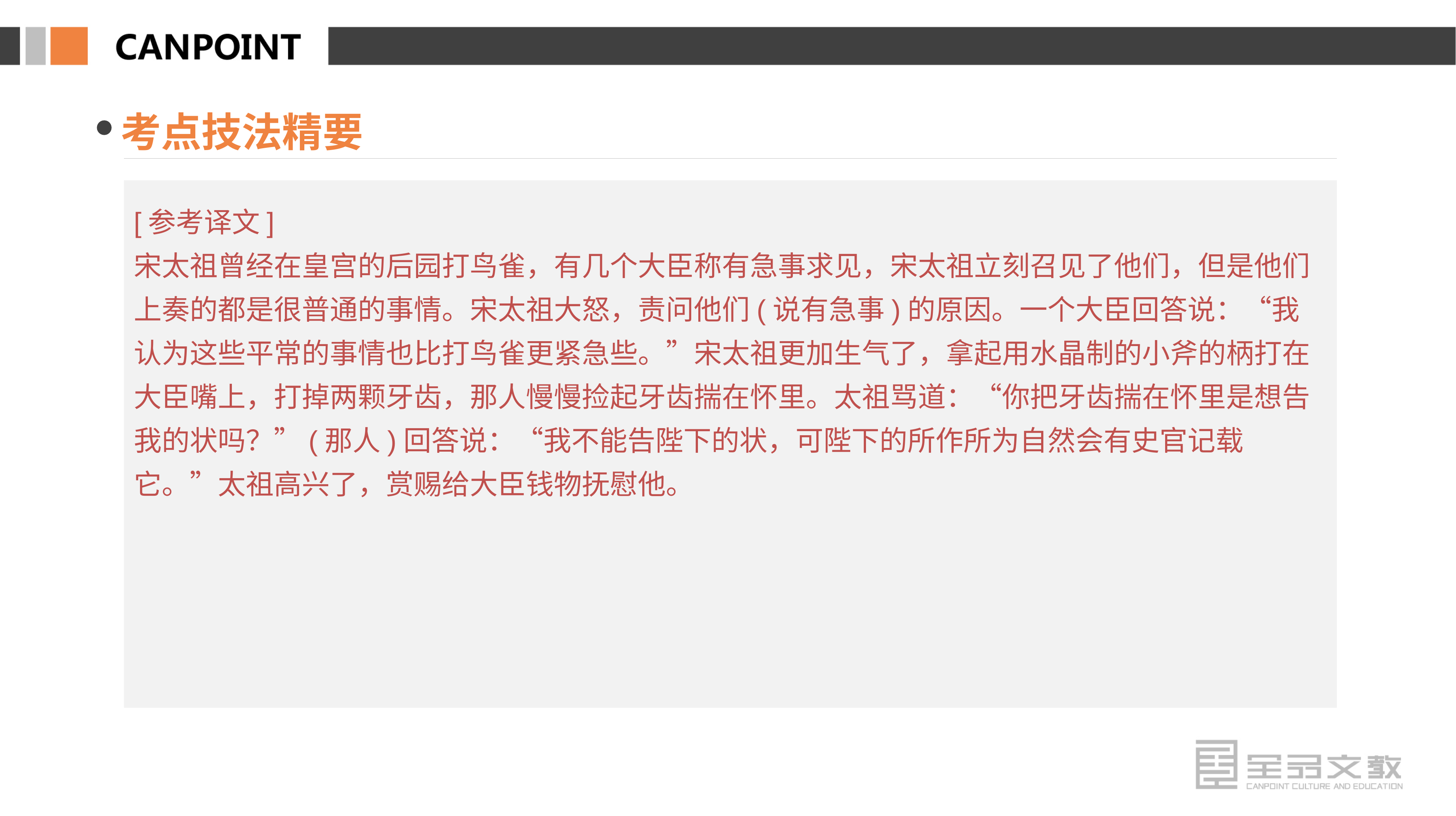

考点技法精要

[参考译文]
宋太祖曾经在皇宫的后园打鸟雀，有几个大臣称有急事求见，宋太祖立刻召见了他们，但是他们上奏的都是很普通的事情。宋太祖大怒，责问他们(说有急事)的原因。一个大臣回答说：“我认为这些平常的事情也比打鸟雀更紧急些。”宋太祖更加生气了，拿起用水晶制的小斧的柄打在大臣嘴上，打掉两颗牙齿，那人慢慢捡起牙齿揣在怀里。太祖骂道：“你把牙齿揣在怀里是想告我的状吗？”(那人)回答说：“我不能告陛下的状，可陛下的所作所为自然会有史官记载它。”太祖高兴了，赏赐给大臣钱物抚慰他。